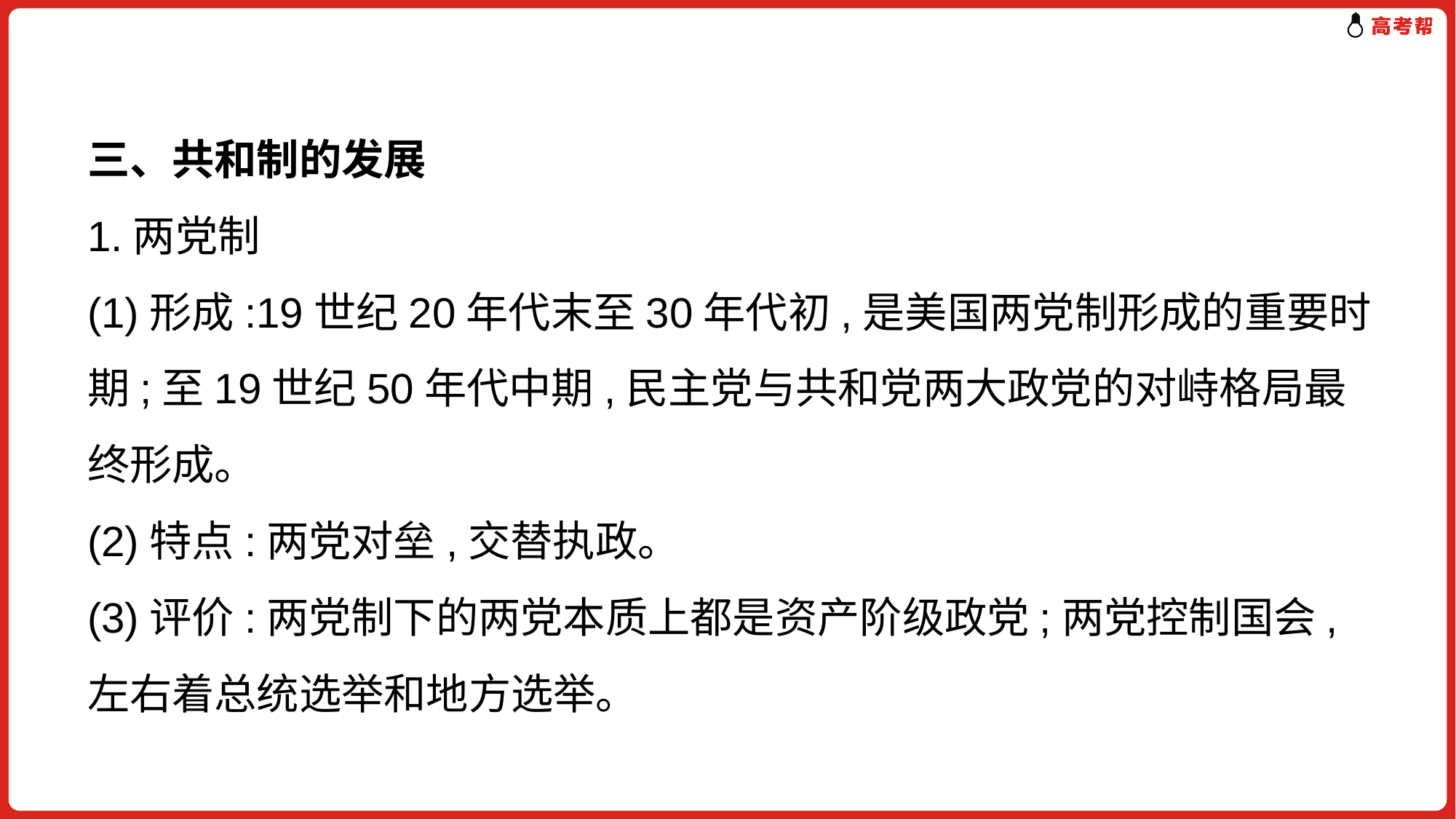

三、共和制的发展
1.两党制
(1)形成:19世纪20年代末至30年代初,是美国两党制形成的重要时期;至19世纪50年代中期,民主党与共和党两大政党的对峙格局最终形成。
(2)特点:两党对垒,交替执政。
(3)评价:两党制下的两党本质上都是资产阶级政党;两党控制国会,左右着总统选举和地方选举。